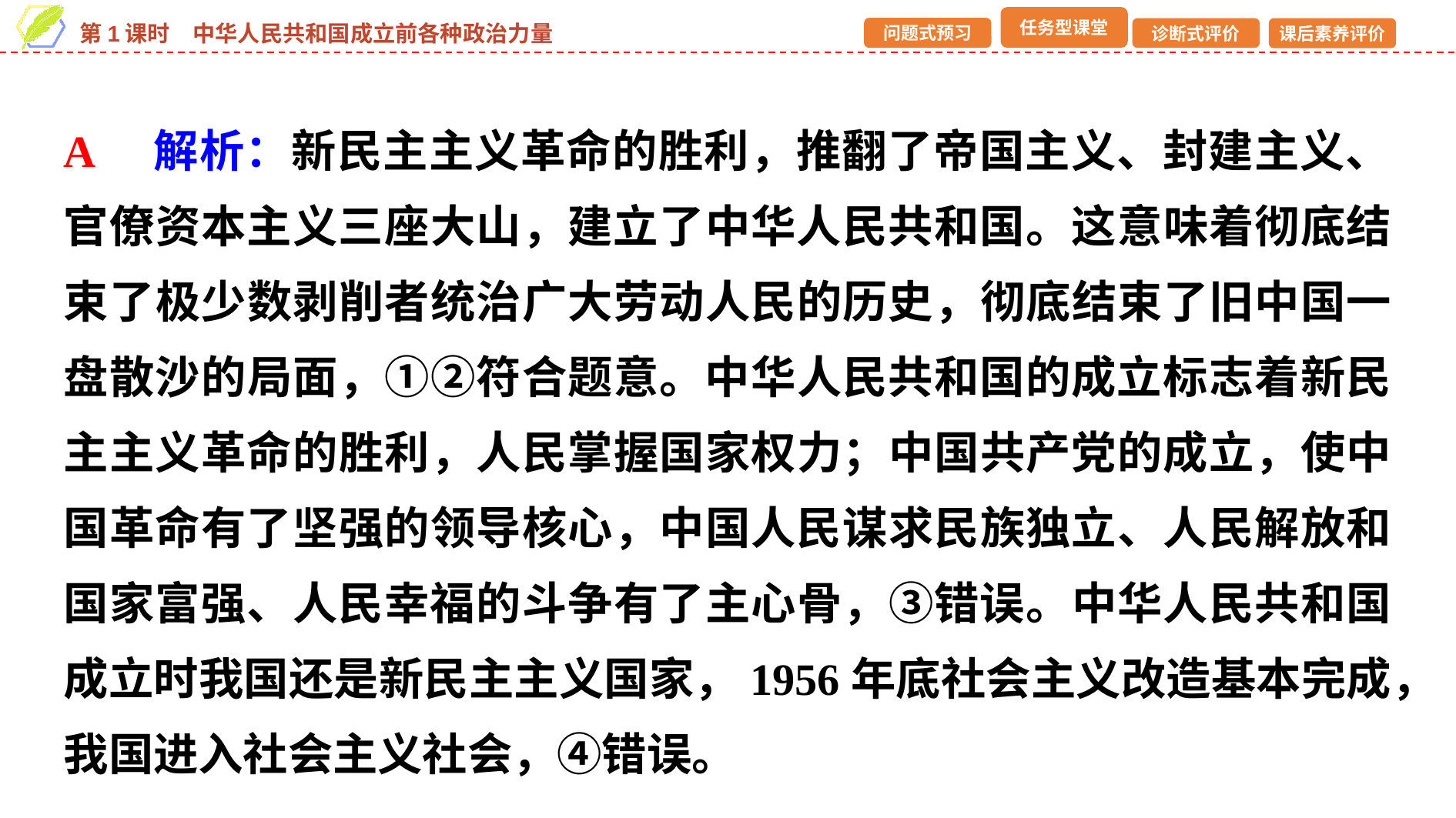

A　解析：新民主主义革命的胜利，推翻了帝国主义、封建主义、官僚资本主义三座大山，建立了中华人民共和国。这意味着彻底结束了极少数剥削者统治广大劳动人民的历史，彻底结束了旧中国一盘散沙的局面，①②符合题意。中华人民共和国的成立标志着新民主主义革命的胜利，人民掌握国家权力；中国共产党的成立，使中国革命有了坚强的领导核心，中国人民谋求民族独立、人民解放和国家富强、人民幸福的斗争有了主心骨，③错误。中华人民共和国成立时我国还是新民主主义国家，1956年底社会主义改造基本完成，我国进入社会主义社会，④错误。